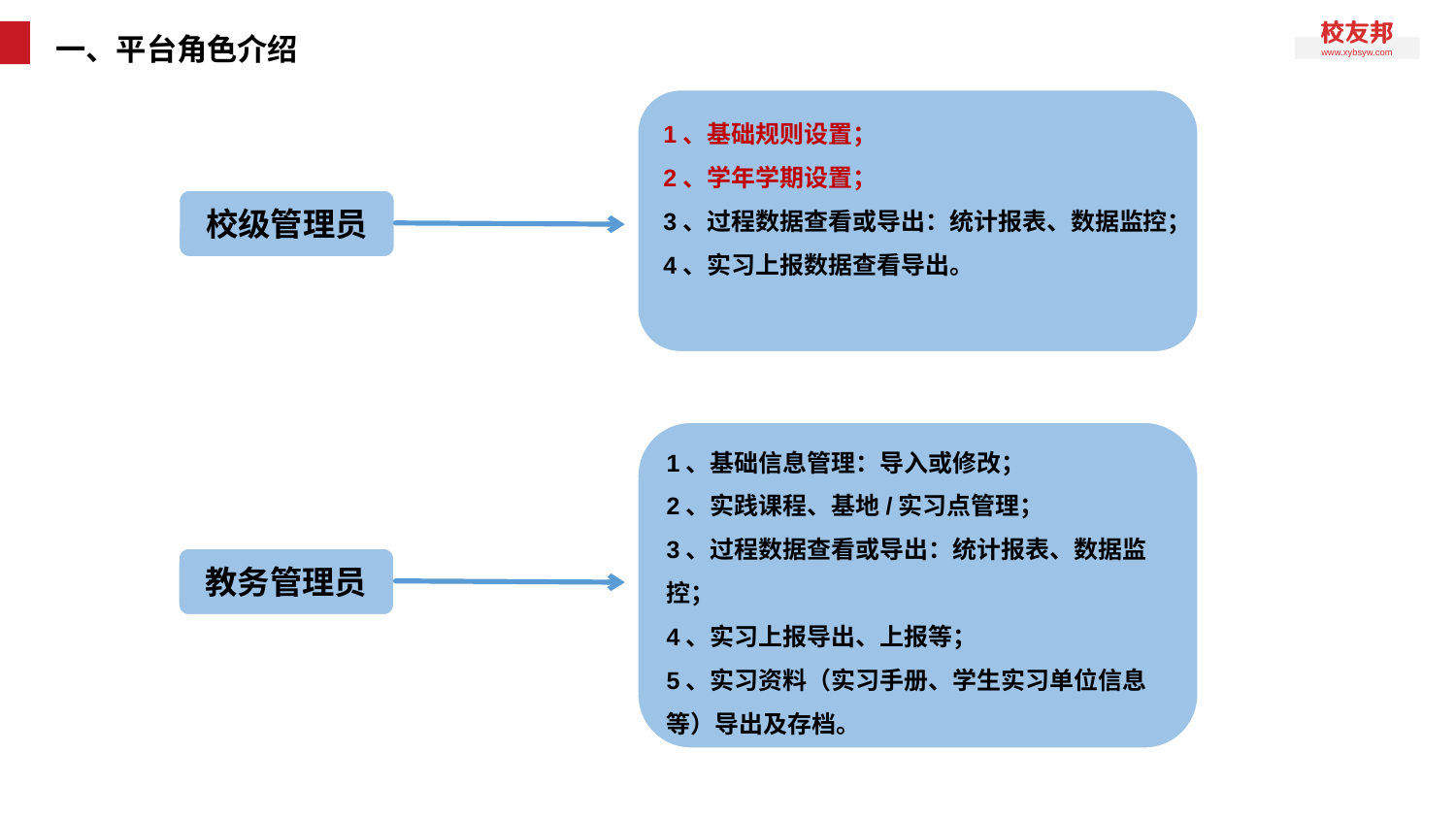

# 一、平台角色介绍
1、基础规则设置；
2、学年学期设置；
3、过程数据查看或导出：统计报表、数据监控；
4、实习上报数据查看导出。

校级管理员

1、基础信息管理：导入或修改；
2、实践课程、基地/实习点管理；
3、过程数据查看或导出：统计报表、数据监控；
4、实习上报导出、上报等；
5、实习资料（实习手册、学生实习单位信息等）导出及存档。

教务管理员